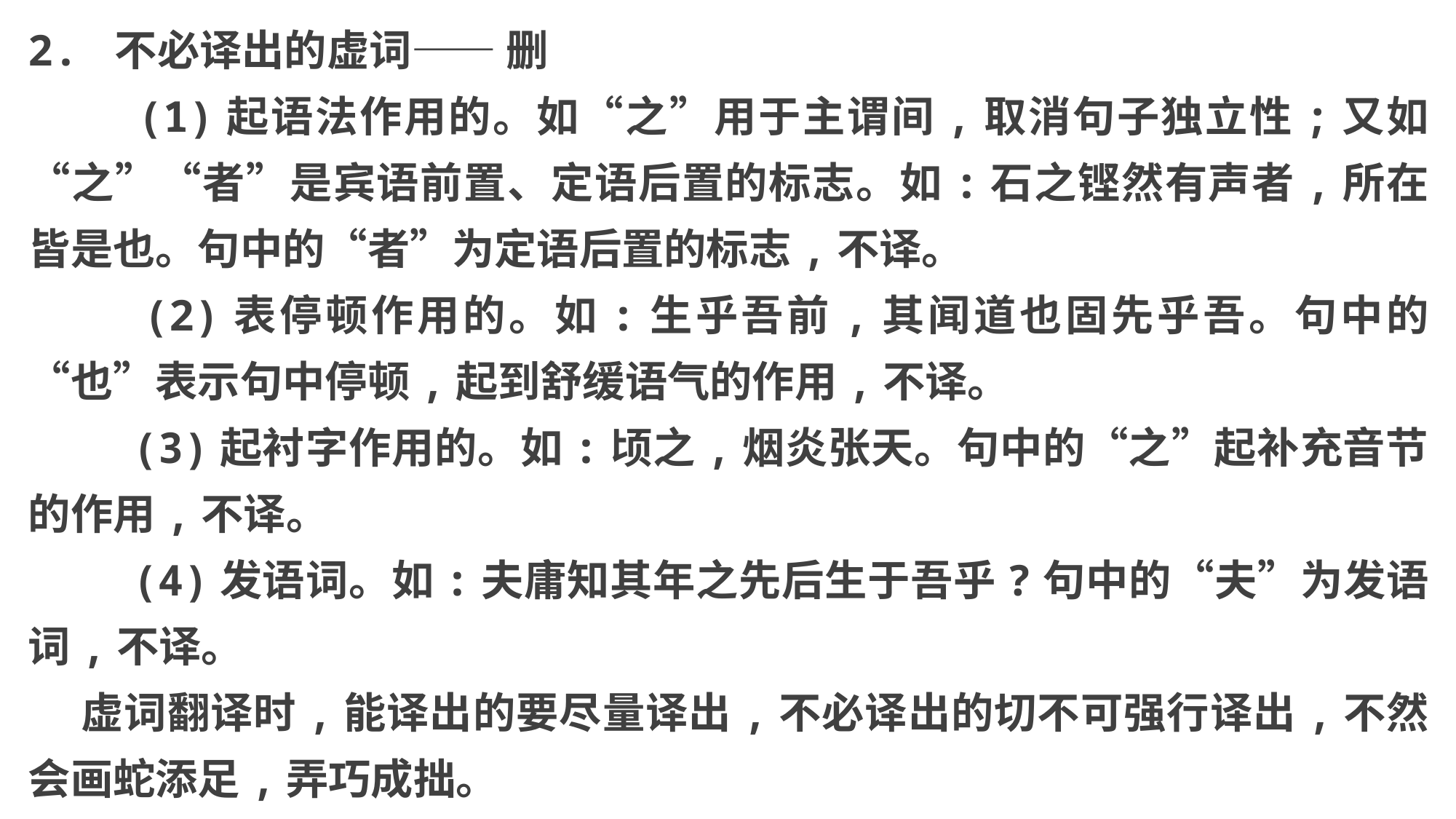

2. 不必译出的虚词—— 删
    (1)起语法作用的。如“之”用于主谓间,取消句子独立性;又如“之”“者”是宾语前置、定语后置的标志。如:石之铿然有声者,所在皆是也。句中的“者”为定语后置的标志,不译。
    (2)表停顿作用的。如:生乎吾前,其闻道也固先乎吾。句中的“也”表示句中停顿,起到舒缓语气的作用,不译。
    (3)起衬字作用的。如:顷之,烟炎张天。句中的“之”起补充音节的作用,不译。
    (4)发语词。如:夫庸知其年之先后生于吾乎?句中的“夫”为发语词,不译。
    虚词翻译时,能译出的要尽量译出,不必译出的切不可强行译出,不然会画蛇添足,弄巧成拙。